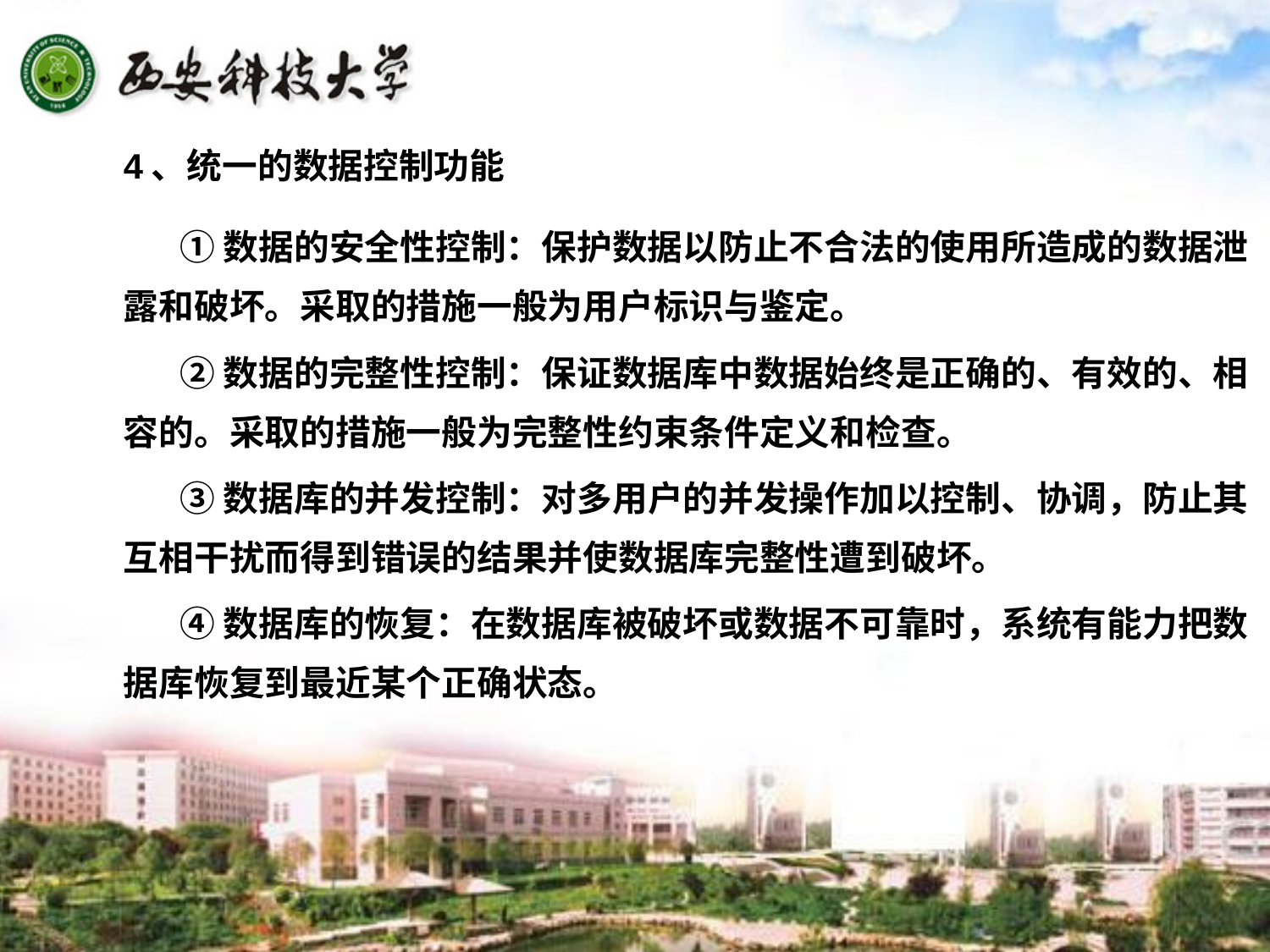

4、统一的数据控制功能
       ①数据的安全性控制：保护数据以防止不合法的使用所造成的数据泄露和破坏。采取的措施一般为用户标识与鉴定。
       ②数据的完整性控制：保证数据库中数据始终是正确的、有效的、相容的。采取的措施一般为完整性约束条件定义和检查。
       ③数据库的并发控制：对多用户的并发操作加以控制、协调，防止其互相干扰而得到错误的结果并使数据库完整性遭到破坏。
       ④数据库的恢复：在数据库被破坏或数据不可靠时，系统有能力把数据库恢复到最近某个正确状态。